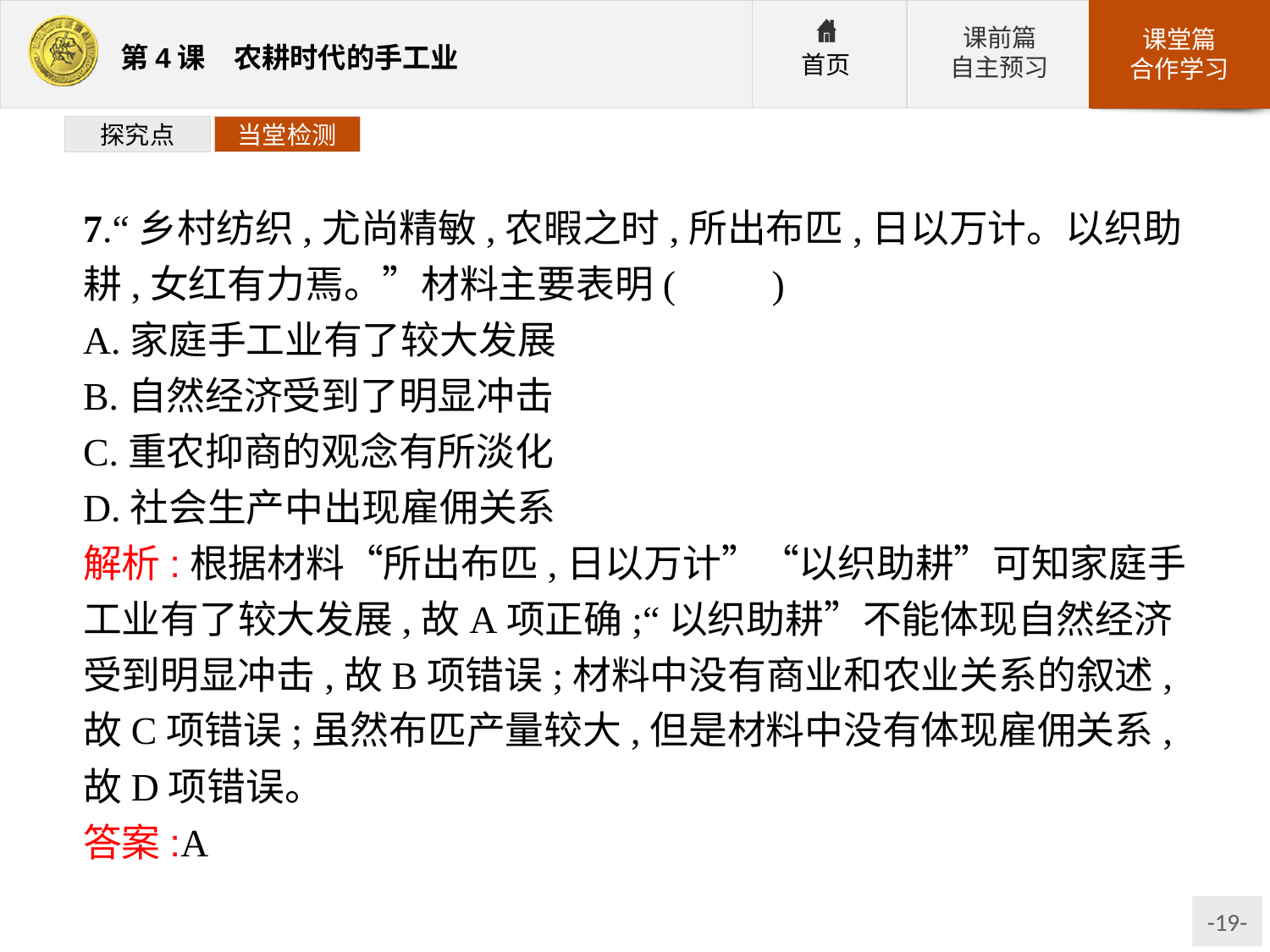

探究点
当堂检测
7.“乡村纺织,尤尚精敏,农暇之时,所出布匹,日以万计。以织助耕,女红有力焉。”材料主要表明(　　)
A.家庭手工业有了较大发展
B.自然经济受到了明显冲击
C.重农抑商的观念有所淡化
D.社会生产中出现雇佣关系
解析:根据材料“所出布匹,日以万计”“以织助耕”可知家庭手工业有了较大发展,故A项正确;“以织助耕”不能体现自然经济受到明显冲击,故B项错误;材料中没有商业和农业关系的叙述,故C项错误;虽然布匹产量较大,但是材料中没有体现雇佣关系,故D项错误。
答案:A